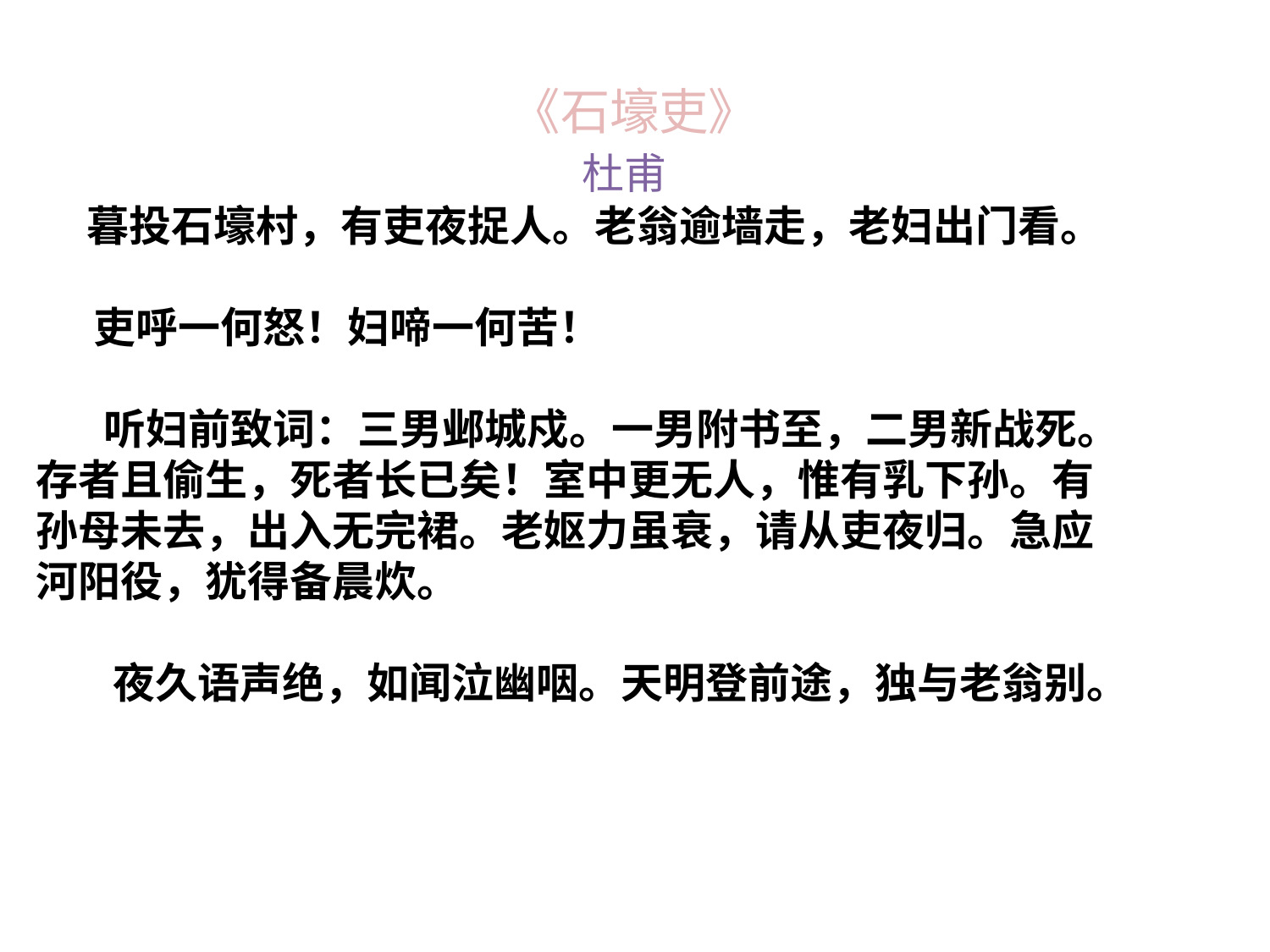

《石壕吏》
       杜甫
      暮投石壕村，有吏夜捉人。老翁逾墙走，老妇出门看。

     吏呼一何怒！妇啼一何苦！

      听妇前致词：三男邺城戍。一男附书至，二男新战死。存者且偷生，死者长已矣！室中更无人，惟有乳下孙。有孙母未去，出入无完裙。老妪力虽衰，请从吏夜归。急应河阳役，犹得备晨炊。

       夜久语声绝，如闻泣幽咽。天明登前途，独与老翁别。